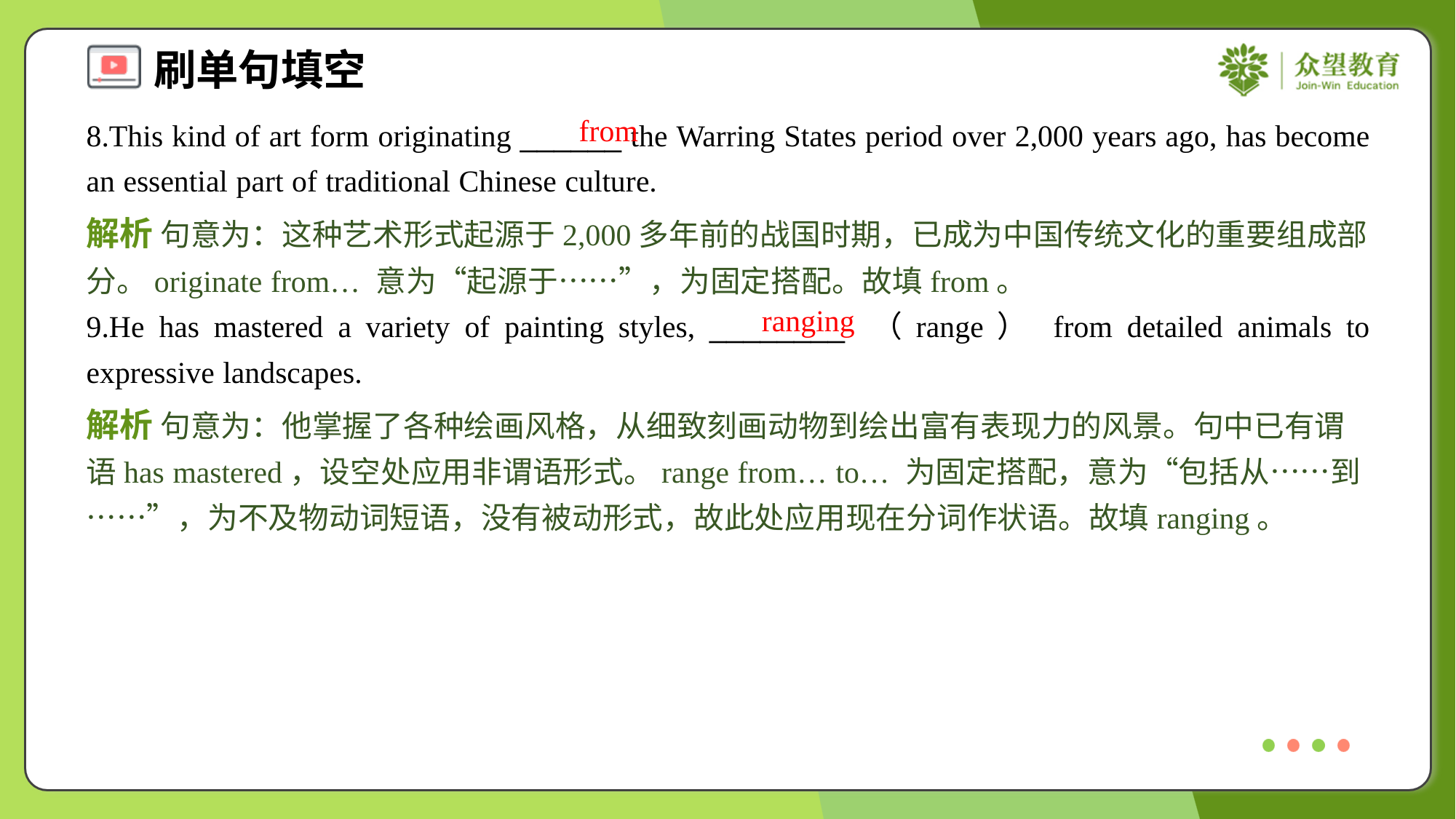

from
8.This kind of art form originating ______ the Warring States period over 2,000 years ago, has become an essential part of traditional Chinese culture.
解析 句意为：这种艺术形式起源于2,000多年前的战国时期，已成为中国传统文化的重要组成部分。originate from… 意为“起源于……”，为固定搭配。故填from。
ranging
9.He has mastered a variety of painting styles, ________ （range） from detailed animals to expressive landscapes.
解析 句意为：他掌握了各种绘画风格，从细致刻画动物到绘出富有表现力的风景。句中已有谓语has mastered，设空处应用非谓语形式。range from… to… 为固定搭配，意为“包括从……到……”，为不及物动词短语，没有被动形式，故此处应用现在分词作状语。故填ranging。